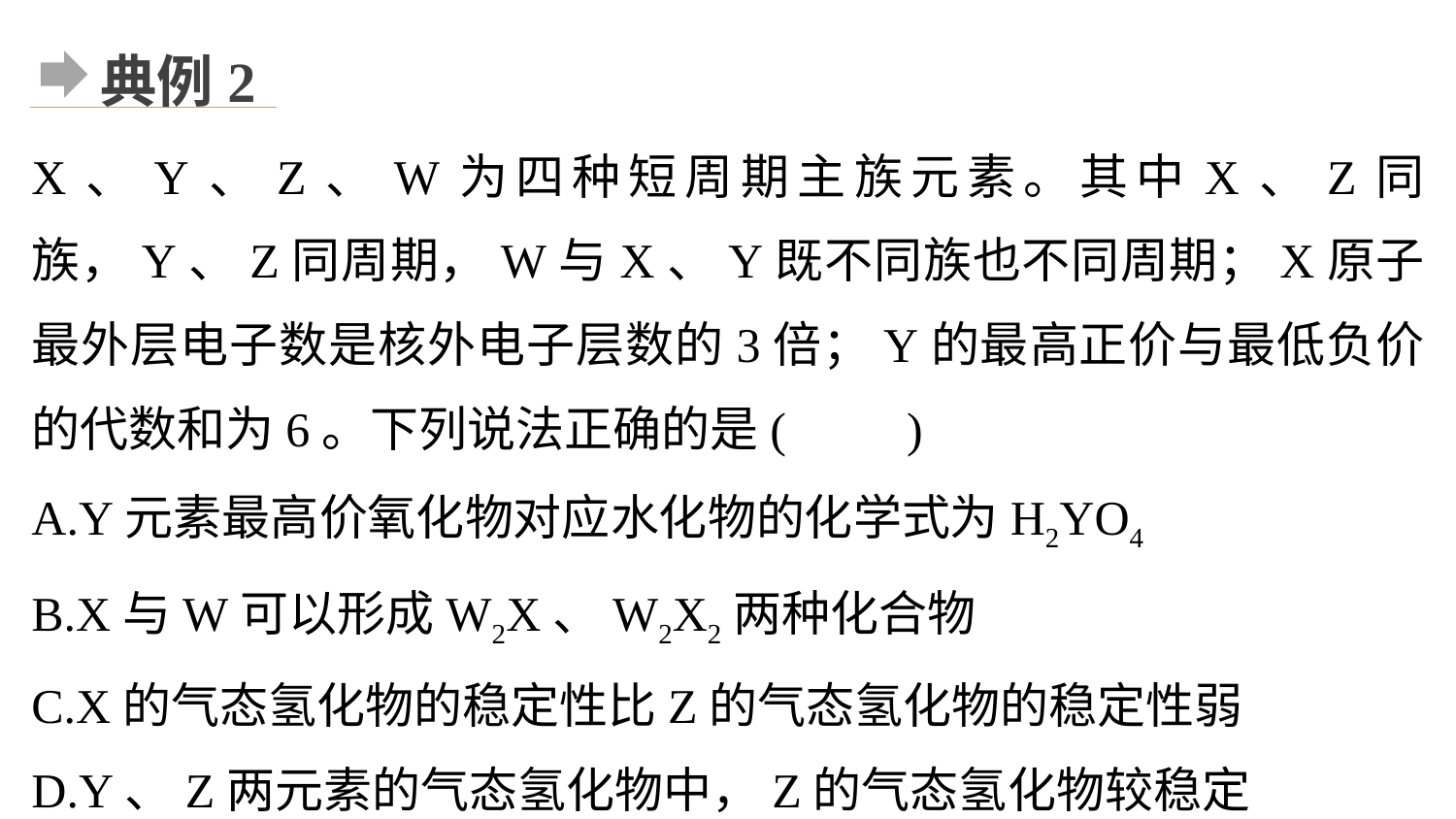

典例2

X、Y、Z、W为四种短周期主族元素。其中X、Z同族，Y、Z同周期，W与X、Y既不同族也不同周期；X原子最外层电子数是核外电子层数的3倍；Y的最高正价与最低负价的代数和为6。下列说法正确的是(　　)
A.Y元素最高价氧化物对应水化物的化学式为H2YO4
B.X与W可以形成W2X、W2X2两种化合物
C.X的气态氢化物的稳定性比Z的气态氢化物的稳定性弱
D.Y、Z两元素的气态氢化物中，Z的气态氢化物较稳定